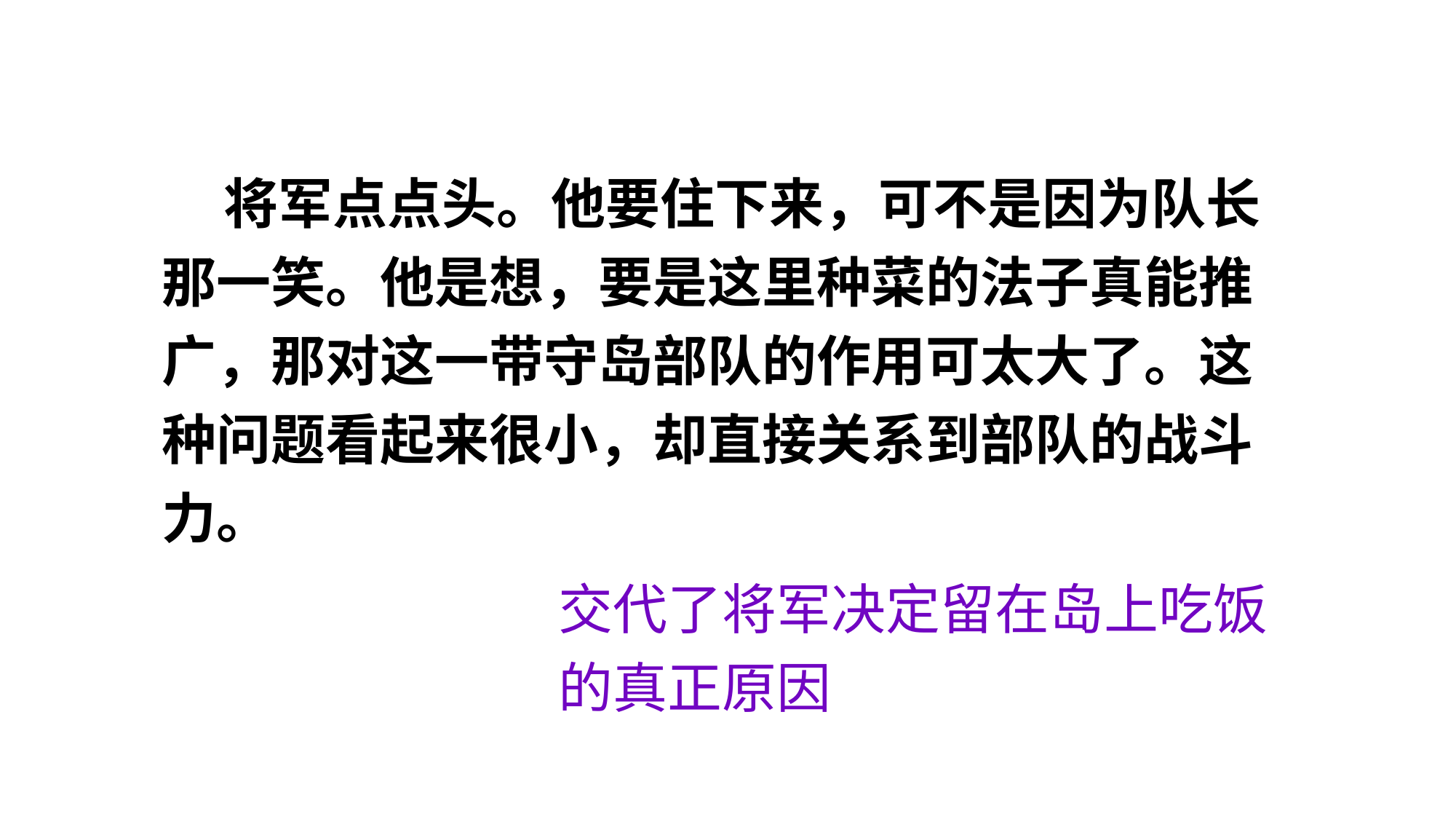

将军点点头。他要住下来，可不是因为队长那一笑。他是想，要是这里种菜的法子真能推广，那对这一带守岛部队的作用可太大了。这种问题看起来很小，却直接关系到部队的战斗力。
交代了将军决定留在岛上吃饭的真正原因